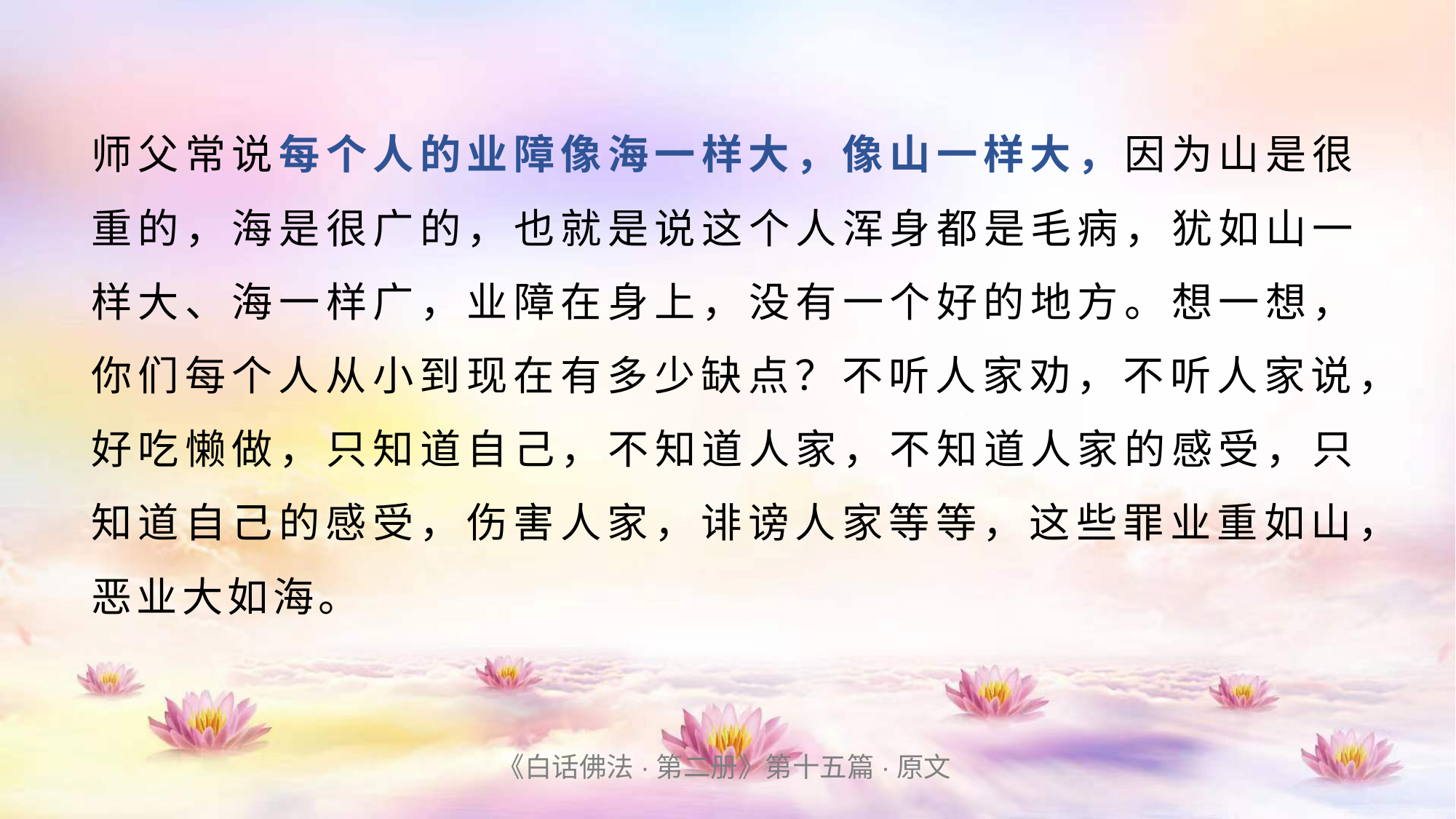

# 师父常说每个人的业障像海一样大，像山一样大，因为山是很重的，海是很广的，也就是说这个人浑身都是毛病，犹如山一样大、海一样广，业障在身上，没有一个好的地方。想一想，你们每个人从小到现在有多少缺点？不听人家劝，不听人家说，好吃懒做，只知道自己，不知道人家，不知道人家的感受，只知道自己的感受，伤害人家，诽谤人家等等，这些罪业重如山，恶业大如海。
《白话佛法·第二册》第十五篇·原文